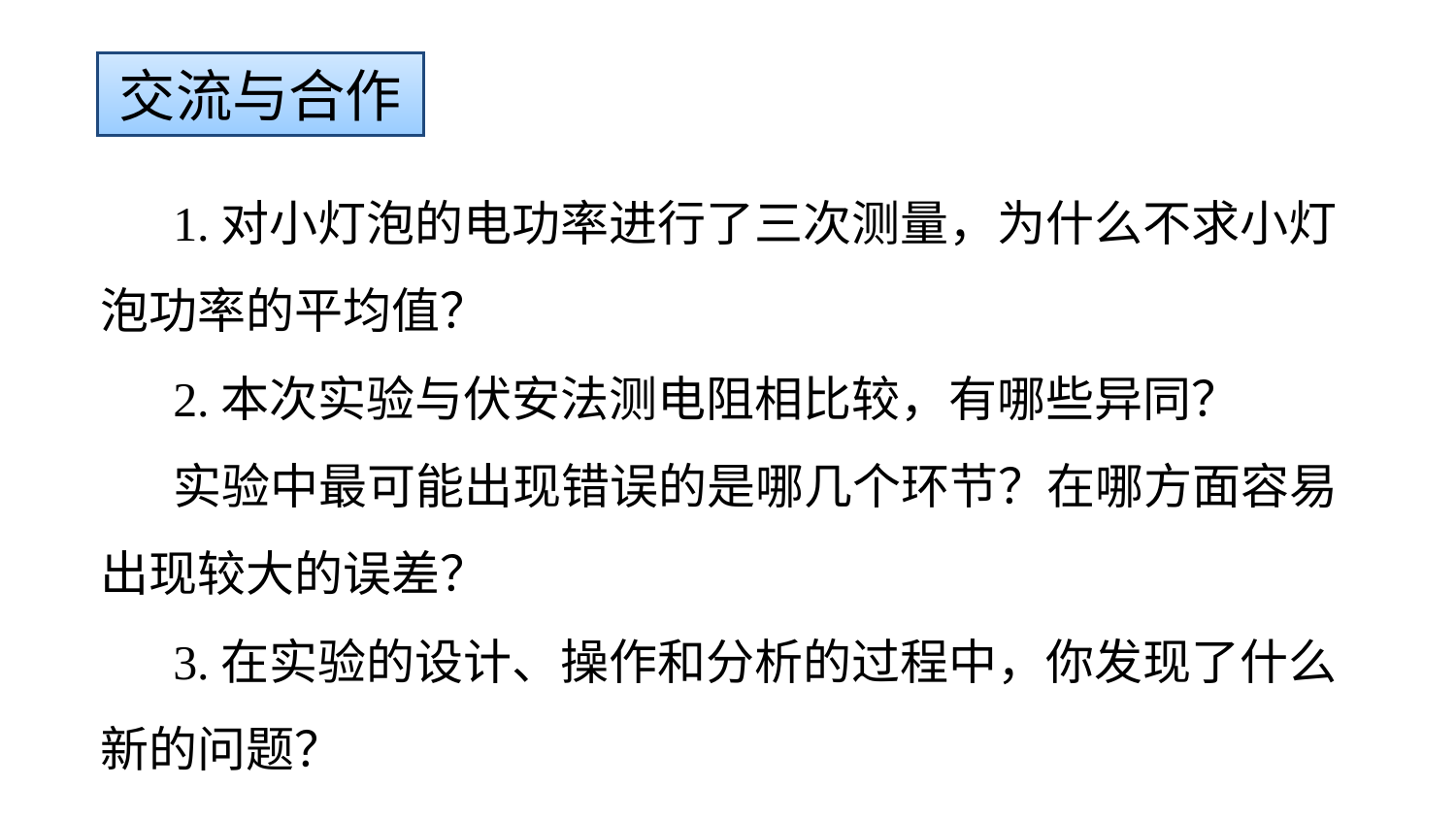

交流与合作
1.对小灯泡的电功率进行了三次测量，为什么不求小灯泡功率的平均值？
2.本次实验与伏安法测电阻相比较，有哪些异同？
实验中最可能出现错误的是哪几个环节？在哪方面容易出现较大的误差？
3.在实验的设计、操作和分析的过程中，你发现了什么新的问题？